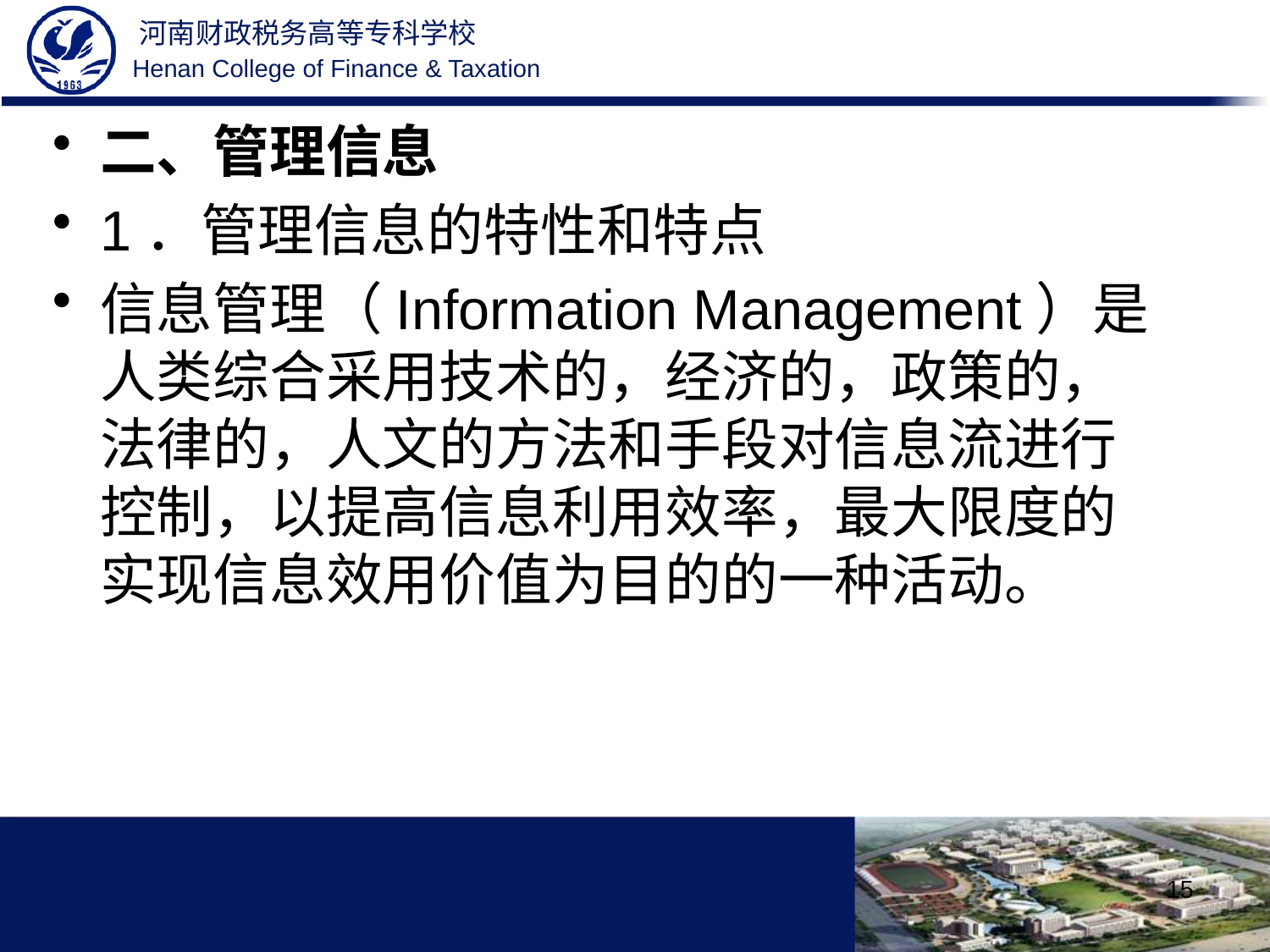

二、管理信息
1．管理信息的特性和特点
信息管理（Information Management）是人类综合采用技术的，经济的，政策的，法律的，人文的方法和手段对信息流进行控制，以提高信息利用效率，最大限度的实现信息效用价值为目的的一种活动。

15